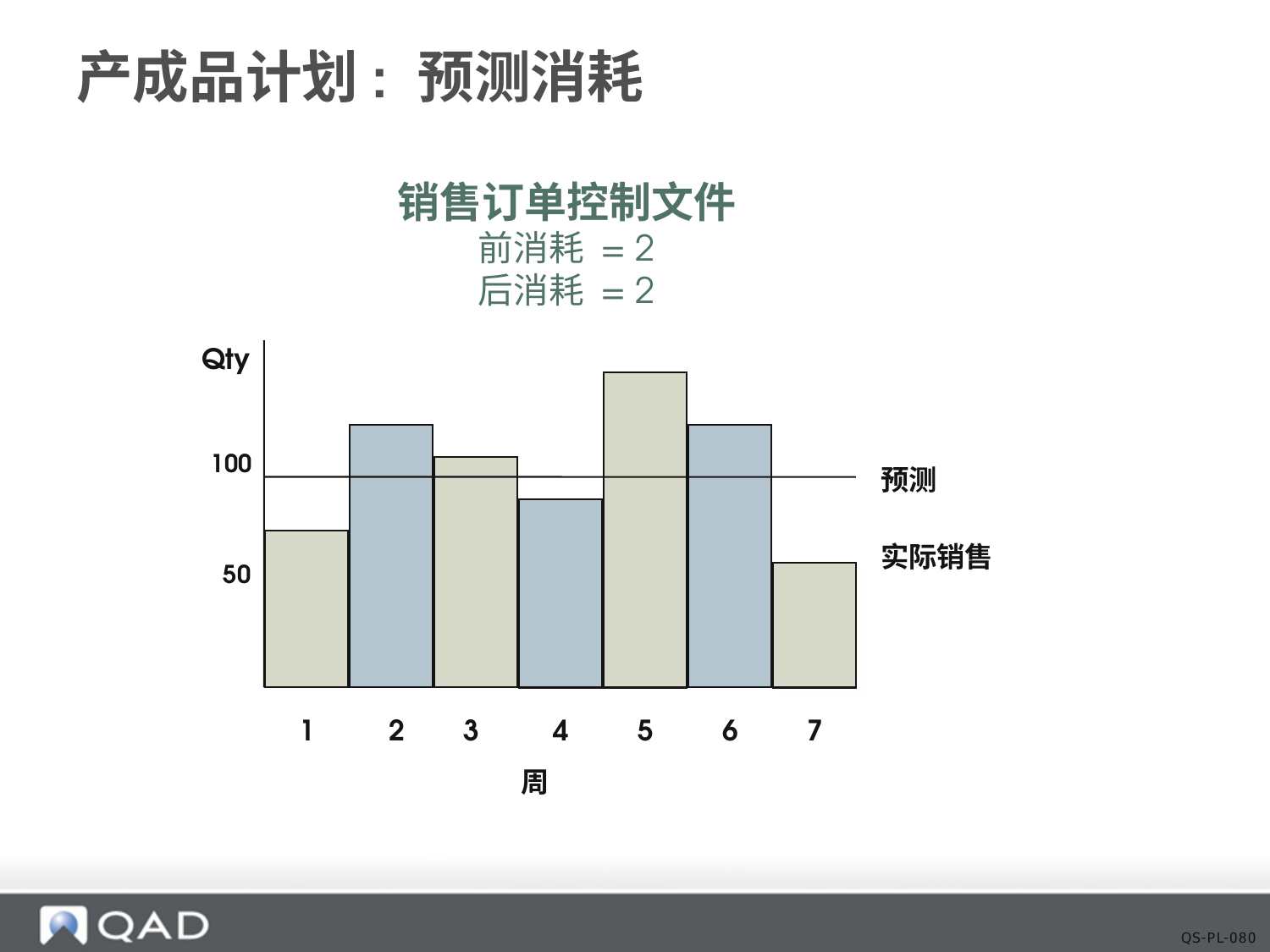

# 产成品计划: 预测消耗
销售订单控制文件
前消耗 = 2
后消耗 = 2
Qty

100

预测

实际销售
50

1
2
3
4
5
6
7
周
QS-PL-080